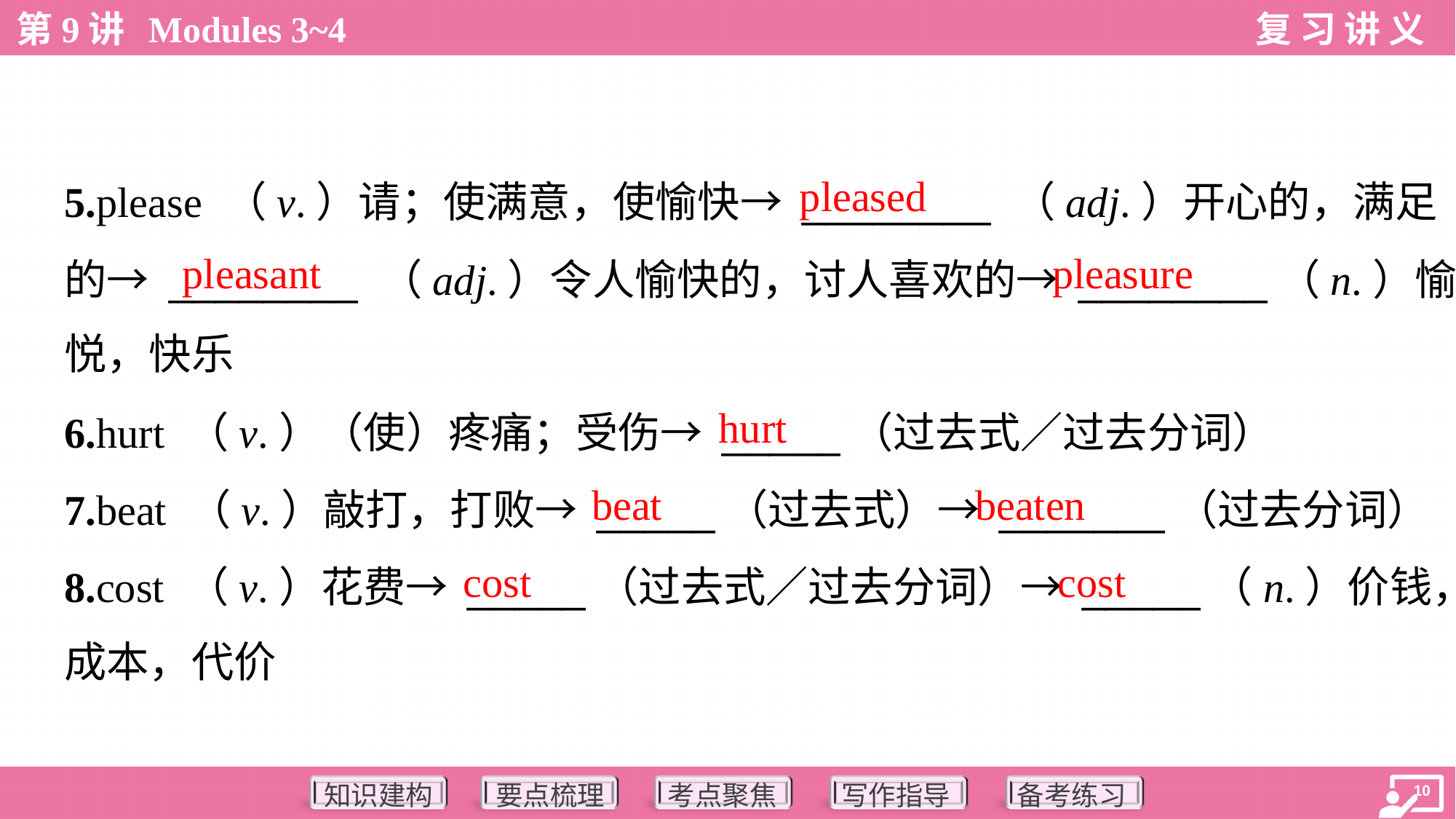

pleased
5.please （v.）请；使满意，使愉快→ ________ （adj.）开心的，满足
的→ ________ （adj.）令人愉快的，讨人喜欢的→ ________（n.）愉
悦，快乐
pleasant
pleasure
hurt
6.hurt （v.）（使）疼痛；受伤→ _____（过去式／过去分词）
7.beat （v.）敲打，打败→ _____（过去式）→ _______（过去分词）
8.cost （v.）花费→ _____（过去式／过去分词）→ _____（n.）价钱，
成本，代价
beat
beaten
cost
cost